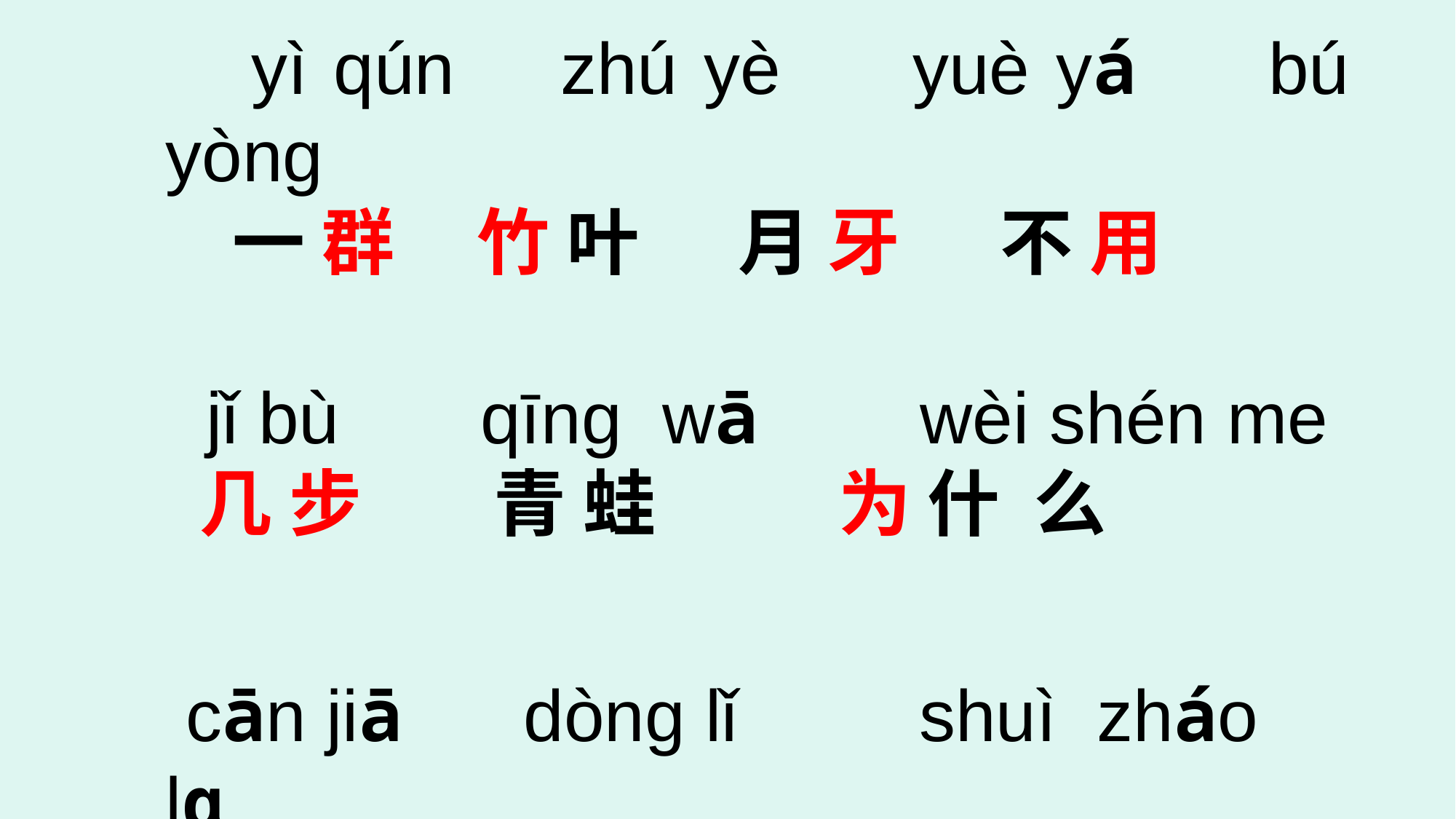

yì qún    zhú yè     yuè yá     bú yòng
   一 群     竹 叶      月 牙      不 用

  jǐ bù       qīng  wā        wèi shén me
 几 步        青 蛙           为 什  么

 cān jiā      dòng lǐ         shuì  zháo   lɑ
 参 加        洞 里            睡  着  啦